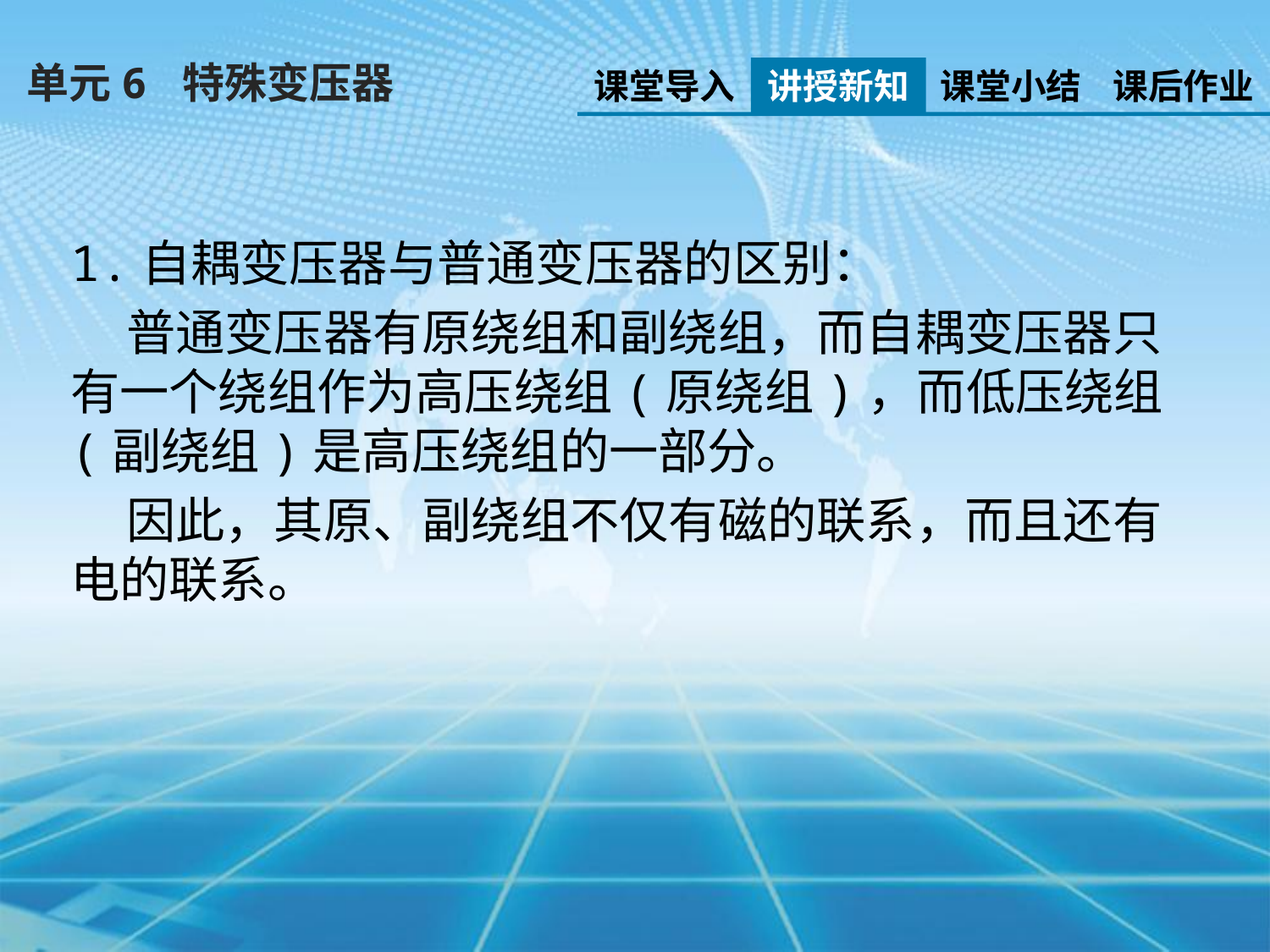

单元6 特殊变压器
课堂导入
讲授新知
课堂小结
课后作业
1.自耦变压器与普通变压器的区别：
    普通变压器有原绕组和副绕组，而自耦变压器只有一个绕组作为高压绕组(原绕组)，而低压绕组(副绕组)是高压绕组的一部分。
    因此，其原、副绕组不仅有磁的联系，而且还有电的联系。